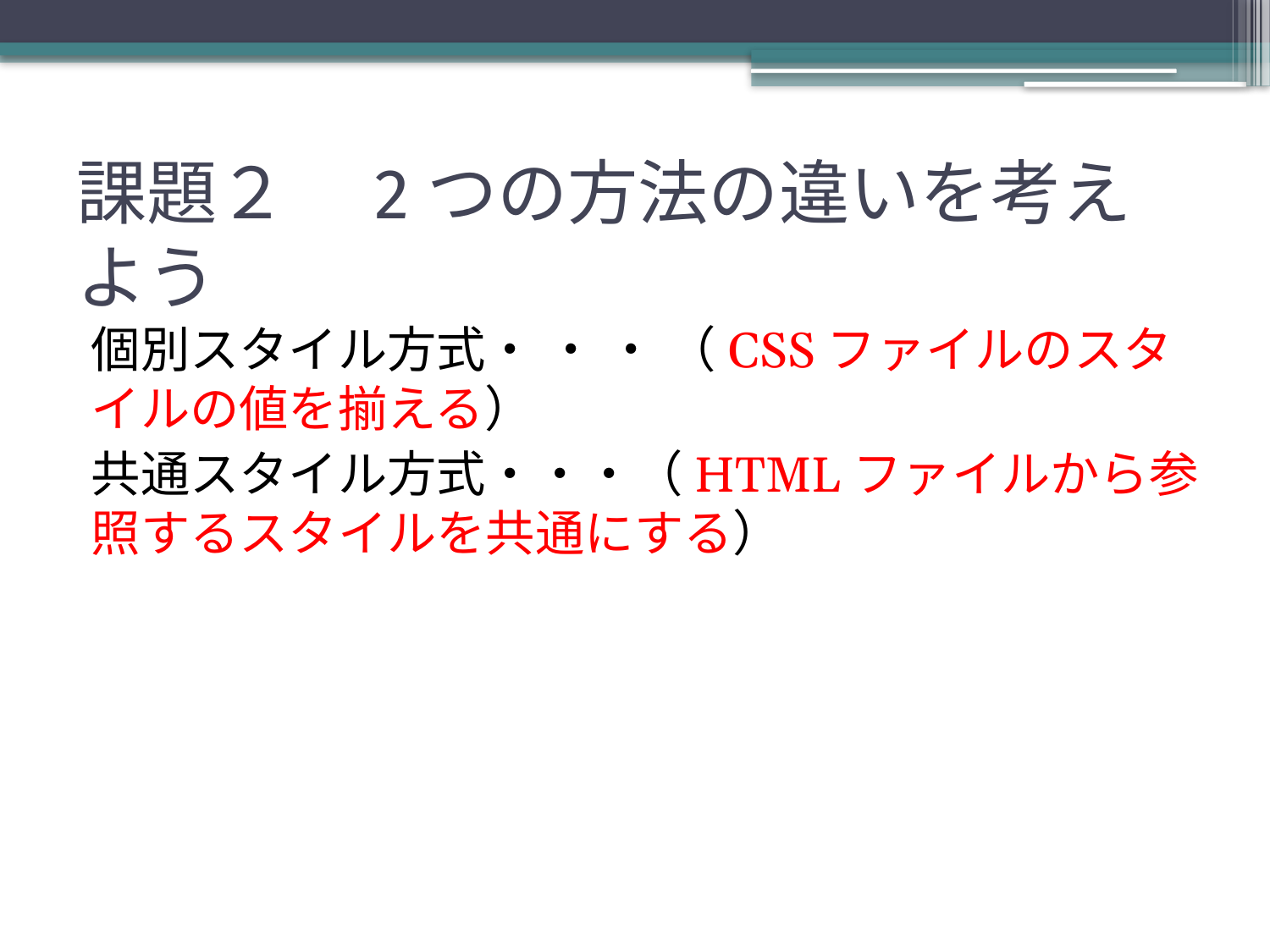

# 課題２　2つの方法の違いを考えよう
個別スタイル方式・ ・ ・ （CSSファイルのスタイルの値を揃える）
共通スタイル方式・・・（HTMLファイルから参照するスタイルを共通にする）